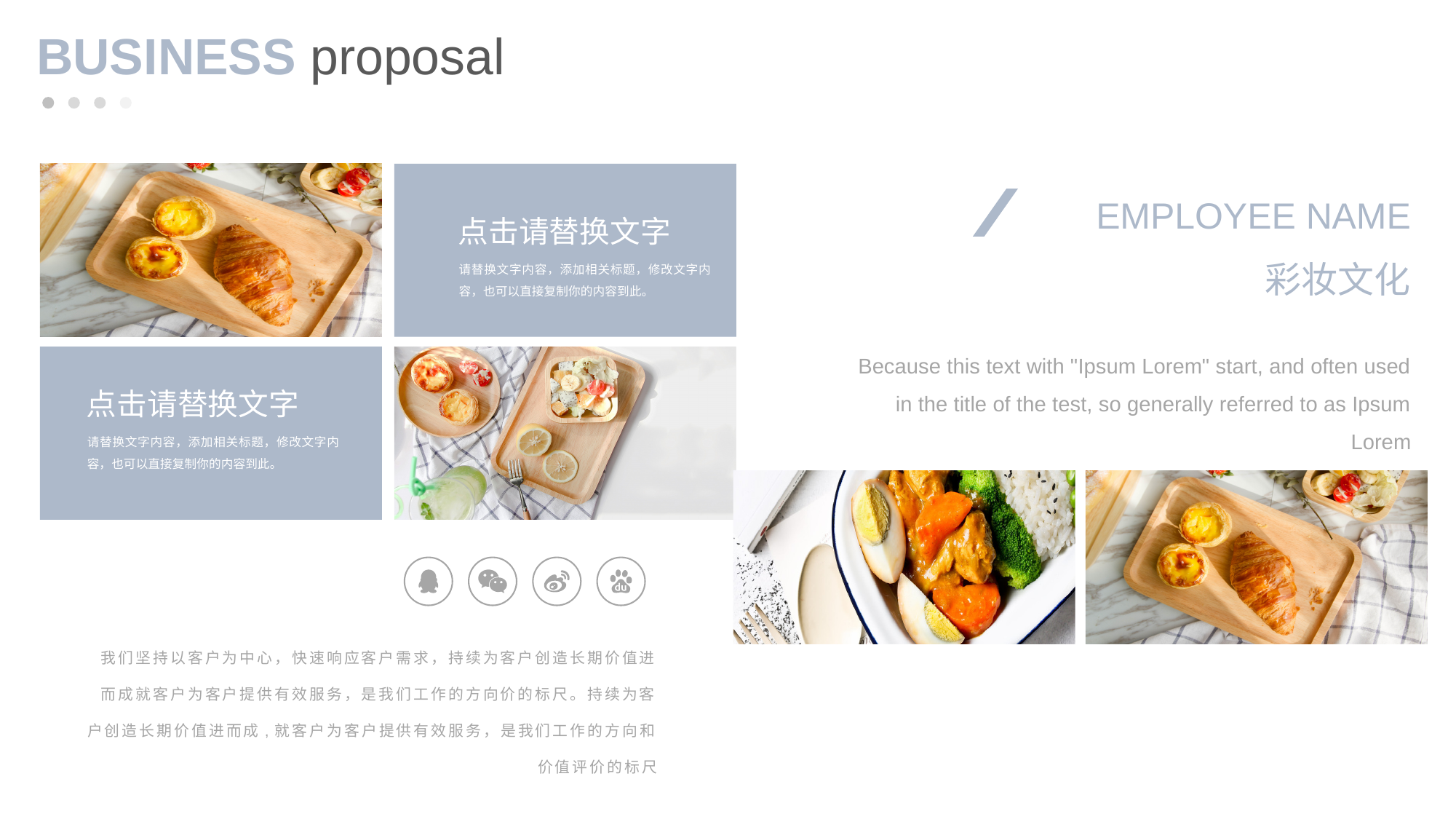

BUSINESS proposal

EMPLOYEE NAME

点击请替换文字
彩妆文化
请替换文字内容，添加相关标题，修改文字内容，也可以直接复制你的内容到此。
Because this text with "Ipsum Lorem" start, and often used in the title of the test, so generally referred to as Ipsum Lorem

点击请替换文字
请替换文字内容，添加相关标题，修改文字内容，也可以直接复制你的内容到此。

我们坚持以客户为中心，快速响应客户需求，持续为客户创造长期价值进而成就客户为客户提供有效服务，是我们工作的方向价的标尺。持续为客户创造长期价值进而成,就客户为客户提供有效服务，是我们工作的方向和价值评价的标尺